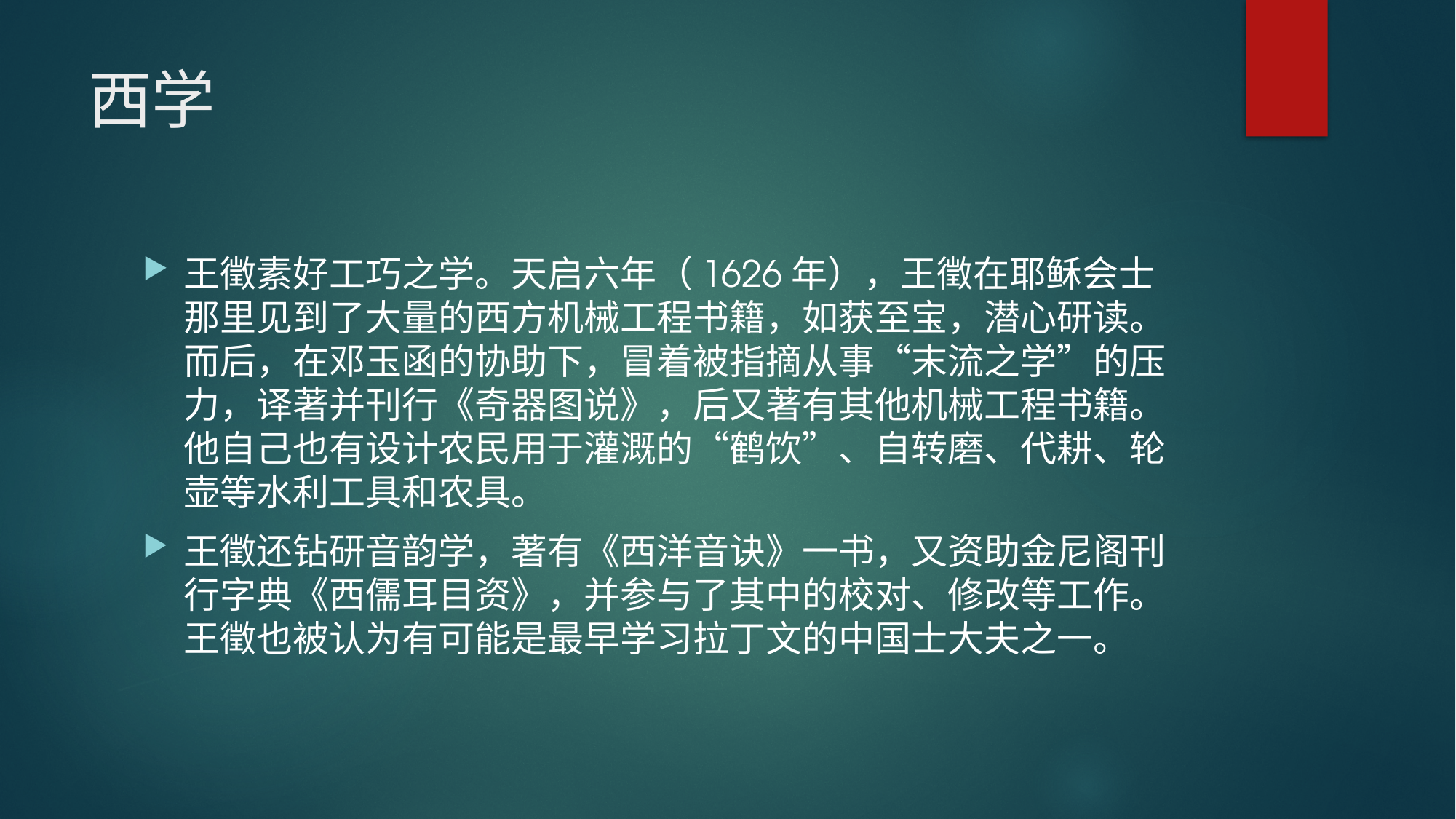

# 西学
王徵素好工巧之学。天启六年（1626年），王徵在耶稣会士那里见到了大量的西方机械工程书籍，如获至宝，潜心研读。而后，在邓玉函的协助下，冒着被指摘从事“末流之学”的压力，译著并刊行《奇器图说》，后又著有其他机械工程书籍。他自己也有设计农民用于灌溉的“鹤饮”、自转磨、代耕、轮壶等水利工具和农具。
王徵还钻研音韵学，著有《西洋音诀》一书，又资助金尼阁刊行字典《西儒耳目资》，并参与了其中的校对、修改等工作。王徵也被认为有可能是最早学习拉丁文的中国士大夫之一。